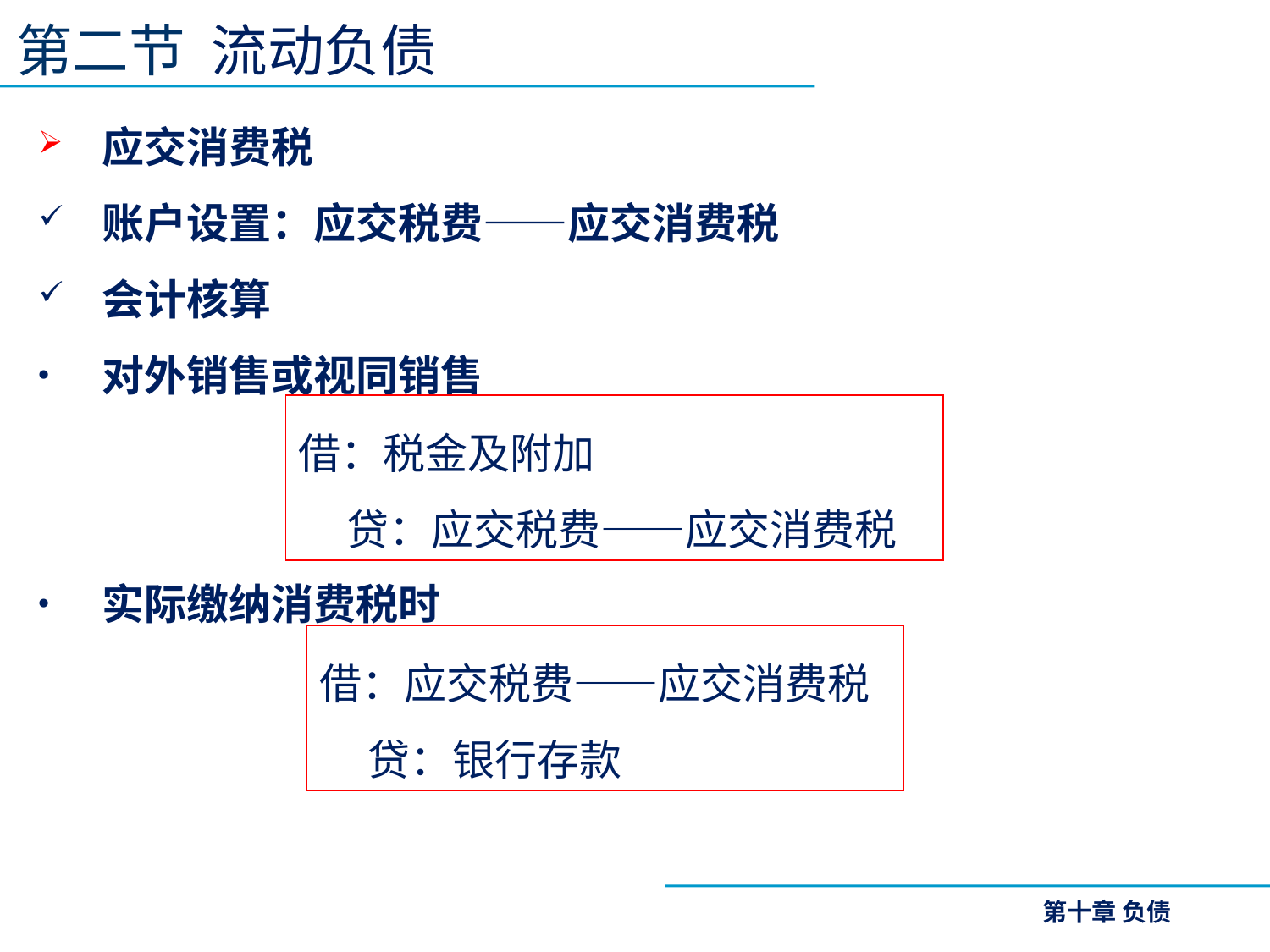

第二节  流动负债
应交消费税
账户设置：应交税费——应交消费税
会计核算
对外销售或视同销售

实际缴纳消费税时
借：税金及附加
    贷：应交税费——应交消费税
借：应交税费——应交消费税
    贷：银行存款